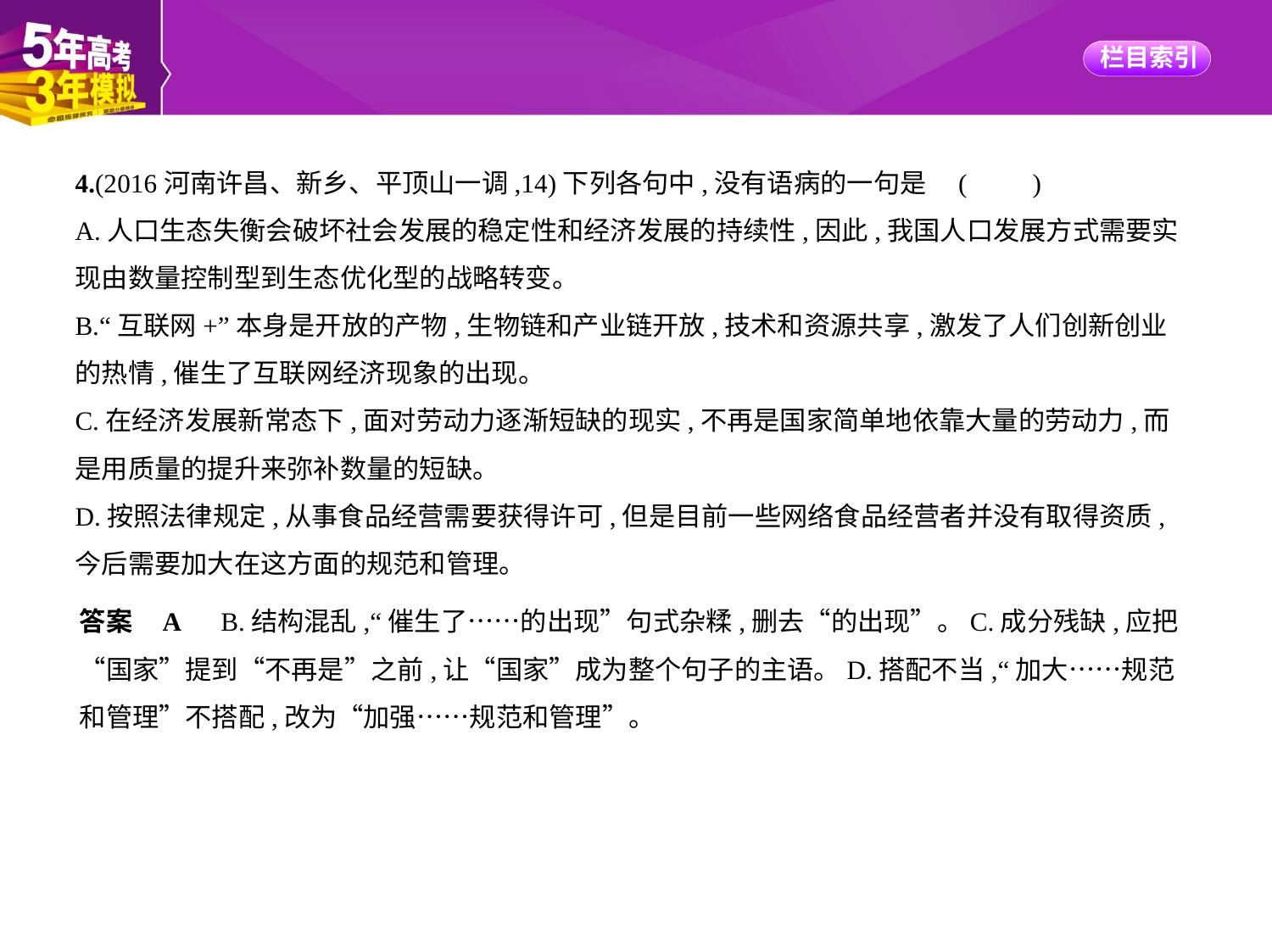

4.(2016河南许昌、新乡、平顶山一调,14)下列各句中,没有语病的一句是 (　　)
A.人口生态失衡会破坏社会发展的稳定性和经济发展的持续性,因此,我国人口发展方式需要实
现由数量控制型到生态优化型的战略转变。
B.“互联网+”本身是开放的产物,生物链和产业链开放,技术和资源共享,激发了人们创新创业
的热情,催生了互联网经济现象的出现。
C.在经济发展新常态下,面对劳动力逐渐短缺的现实,不再是国家简单地依靠大量的劳动力,而
是用质量的提升来弥补数量的短缺。
D.按照法律规定,从事食品经营需要获得许可,但是目前一些网络食品经营者并没有取得资质,
今后需要加大在这方面的规范和管理。
答案    A　B.结构混乱,“催生了……的出现”句式杂糅,删去“的出现”。C.成分残缺,应把
“国家”提到“不再是”之前,让“国家”成为整个句子的主语。D.搭配不当,“加大……规范
和管理”不搭配,改为“加强……规范和管理”。